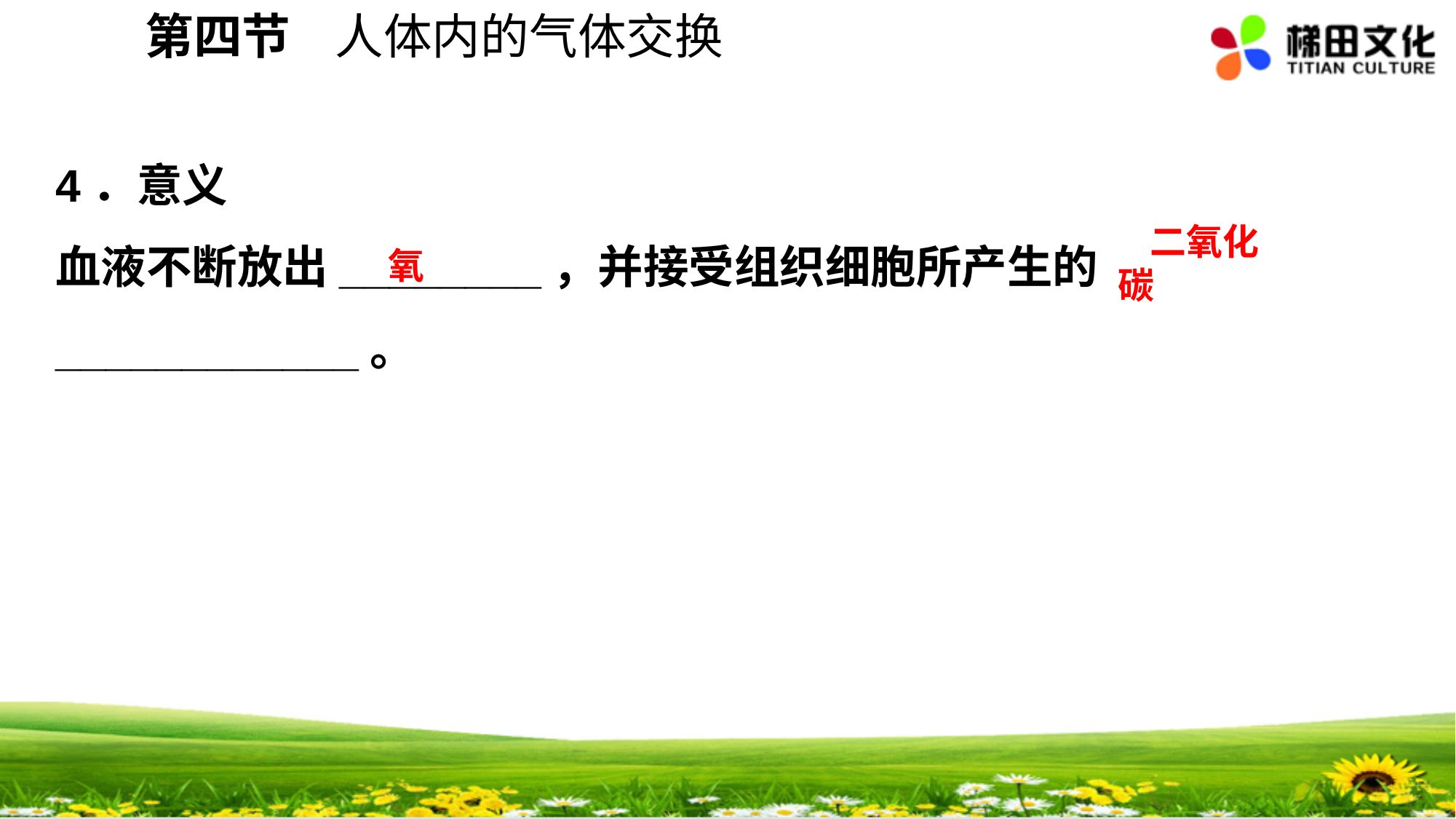

第四节    人体内的气体交换
4．意义
血液不断放出________，并接受组织细胞所产生的____________。
二氧化碳
氧